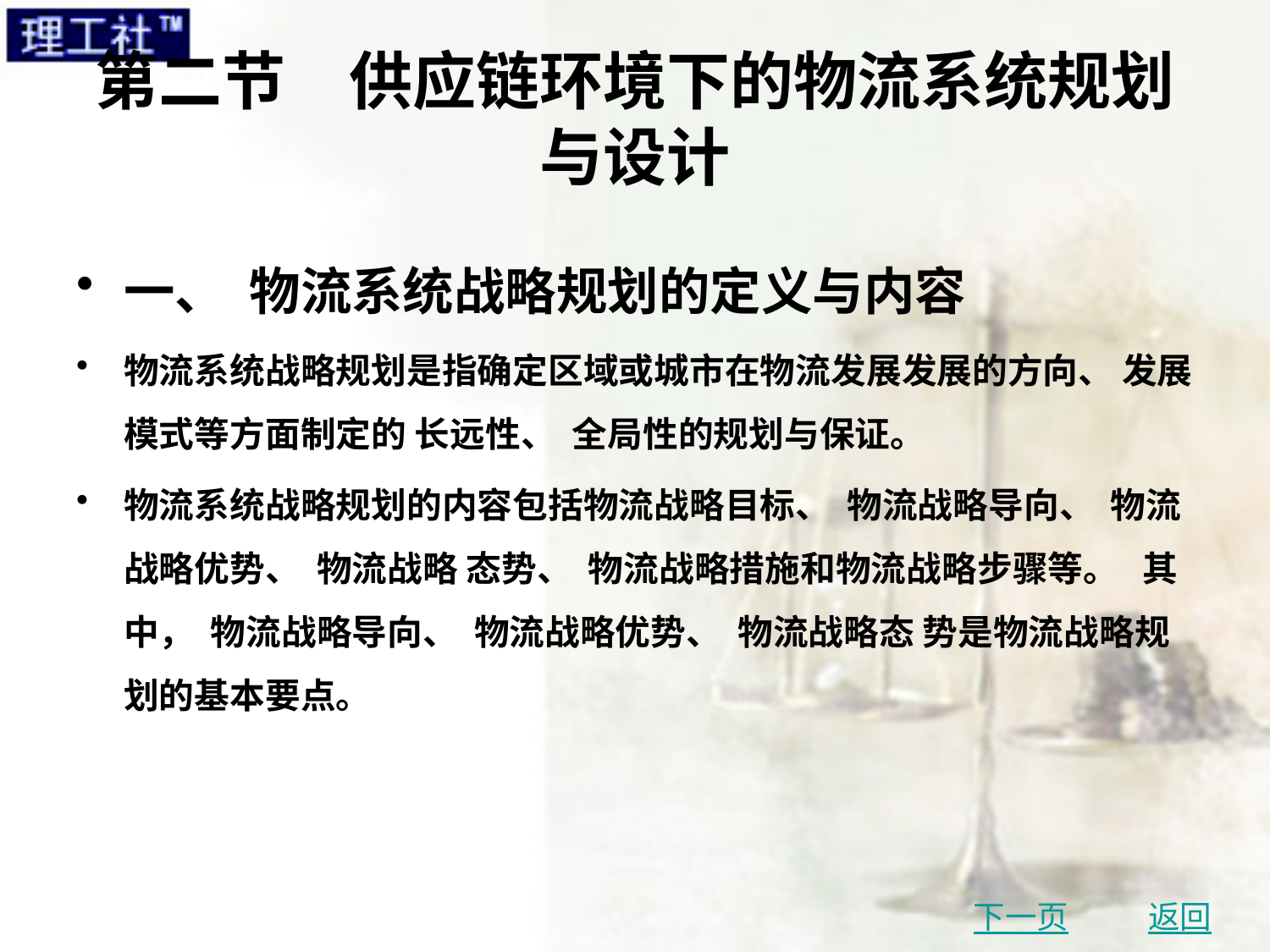

# 第二节　供应链环境下的物流系统规划与设计
一、  物流系统战略规划的定义与内容
物流系统战略规划是指确定区域或城市在物流发展发展的方向、 发展模式等方面制定的 长远性、  全局性的规划与保证。
物流系统战略规划的内容包括物流战略目标、  物流战略导向、  物流战略优势、  物流战略 态势、  物流战略措施和物流战略步骤等。   其中，  物流战略导向、  物流战略优势、  物流战略态 势是物流战略规划的基本要点。

下一页
返回